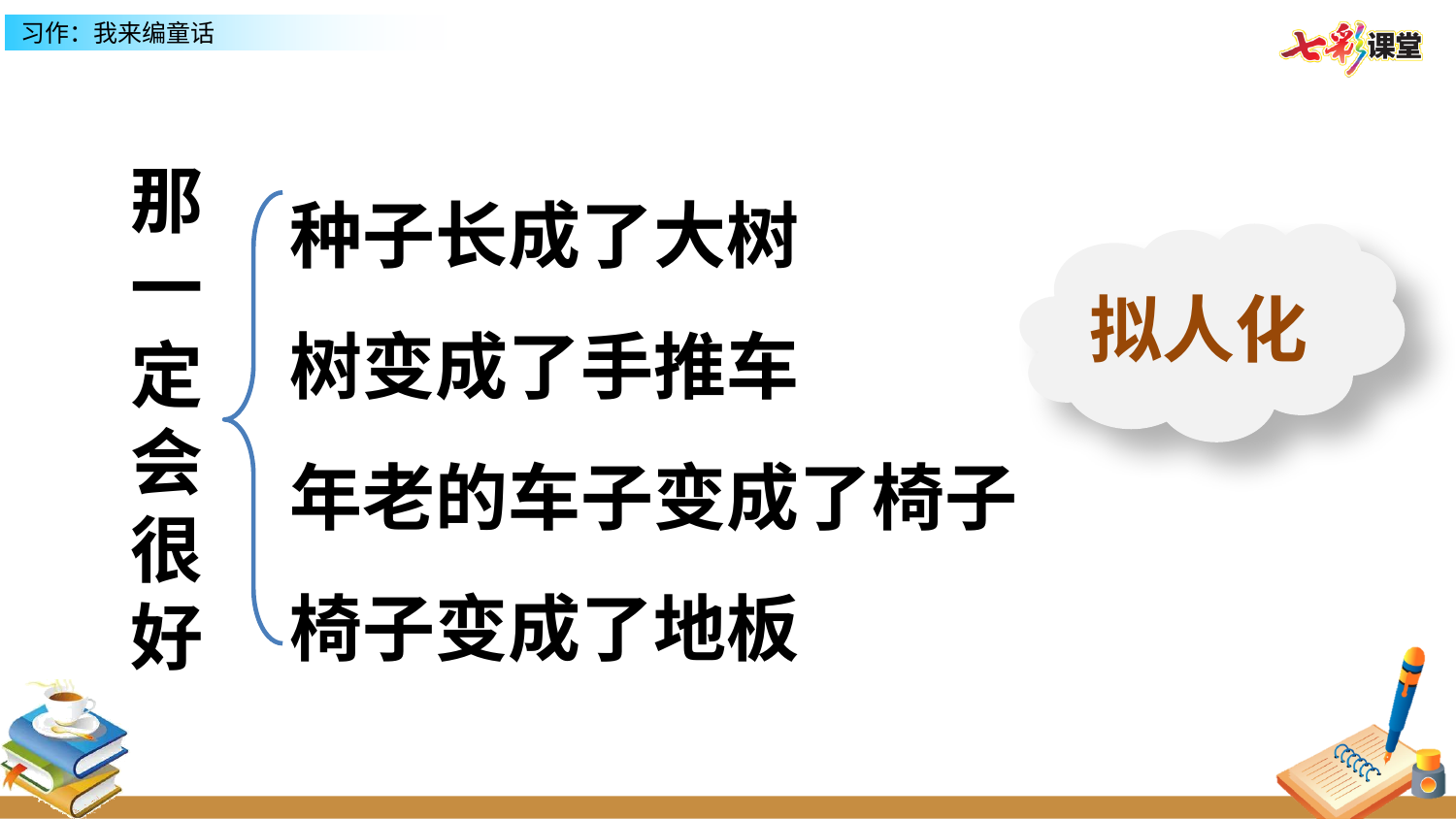

种子长成了大树
树变成了手推车
年老的车子变成了椅子
椅子变成了地板
那一定会很好

拟人化